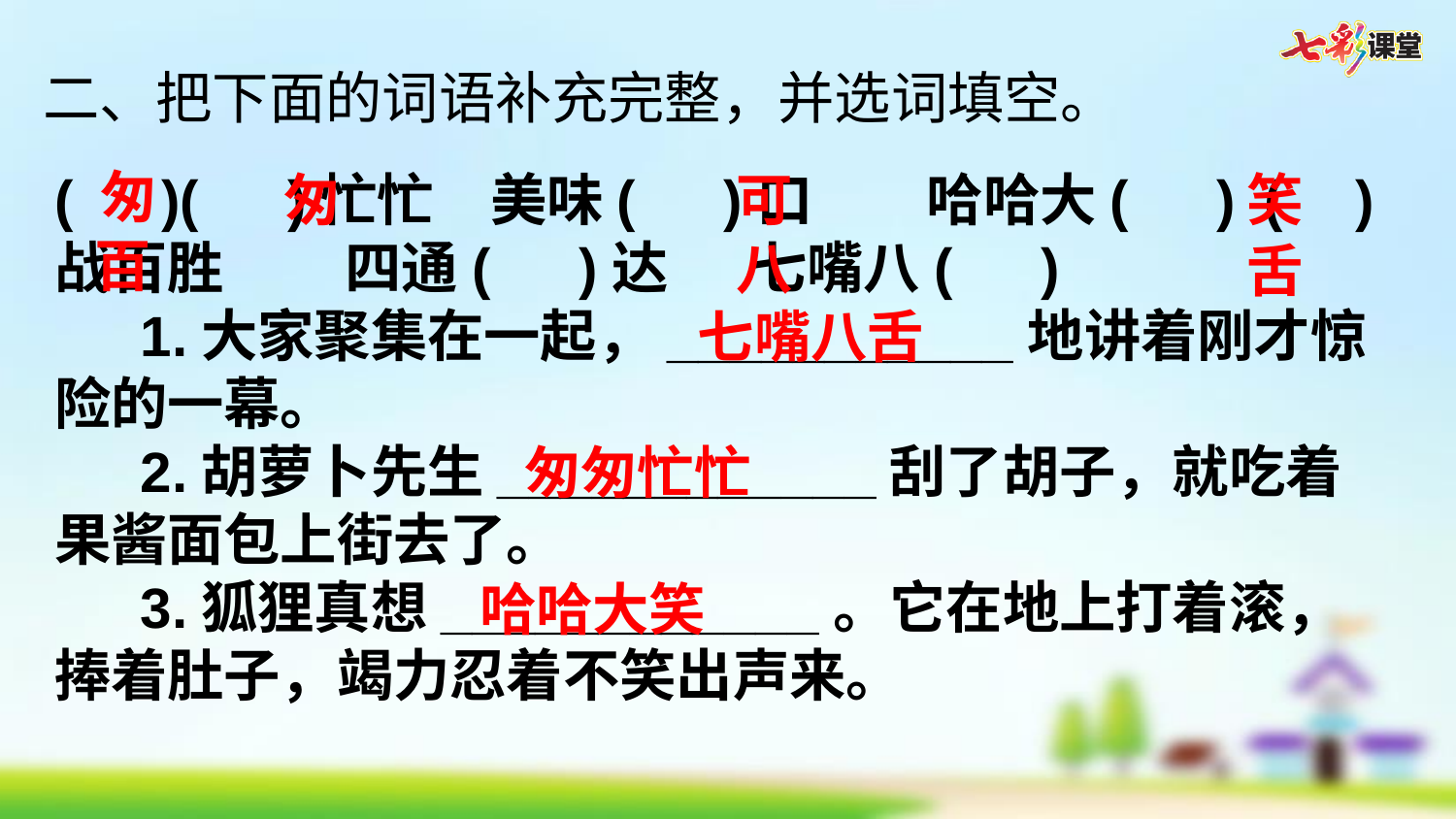

二、把下面的词语补充完整，并选词填空。
匆
(    )(    )忙忙  美味(    )口    哈哈大(    ) (   )战百胜       四通(    )达    七嘴八(    )
1.大家聚集在一起，___________地讲着刚才惊险的一幕。
2.胡萝卜先生____________刮了胡子，就吃着果酱面包上街去了。
3.狐狸真想____________。它在地上打着滚，捧着肚子，竭力忍着不笑出声来。
匆
可
笑
百
八
舌
七嘴八舌
匆匆忙忙
哈哈大笑